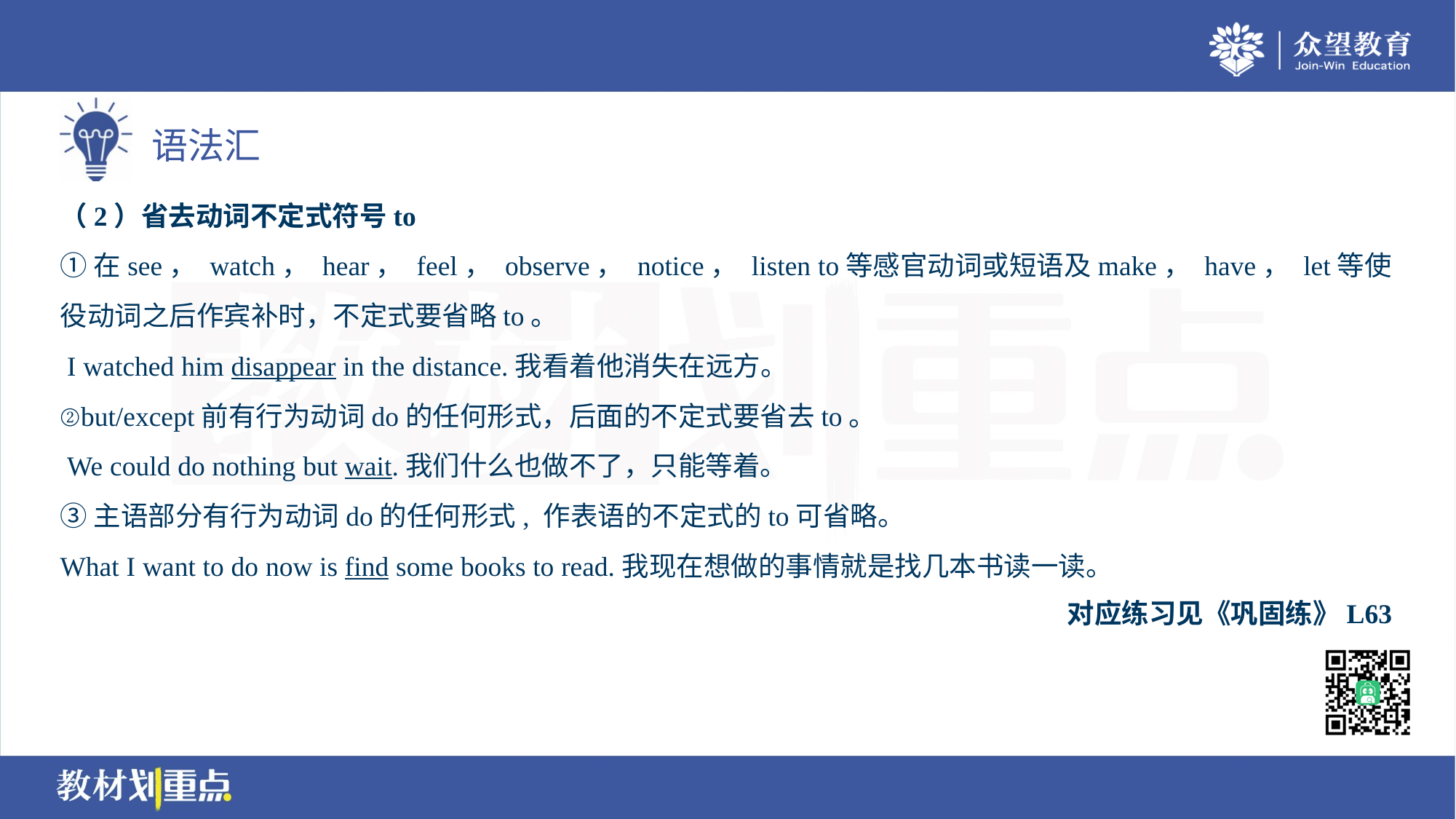

（2）省去动词不定式符号to
①在see， watch， hear， feel， observe， notice， listen to等感官动词或短语及make， have， let等使
役动词之后作宾补时，不定式要省略to。
 I watched him disappear in the distance.我看着他消失在远方。
②but/except前有行为动词do的任何形式，后面的不定式要省去to。
 We could do nothing but wait.我们什么也做不了，只能等着。
③主语部分有行为动词do的任何形式, 作表语的不定式的to可省略。
What I want to do now is find some books to read.我现在想做的事情就是找几本书读一读。
对应练习见《巩固练》L63